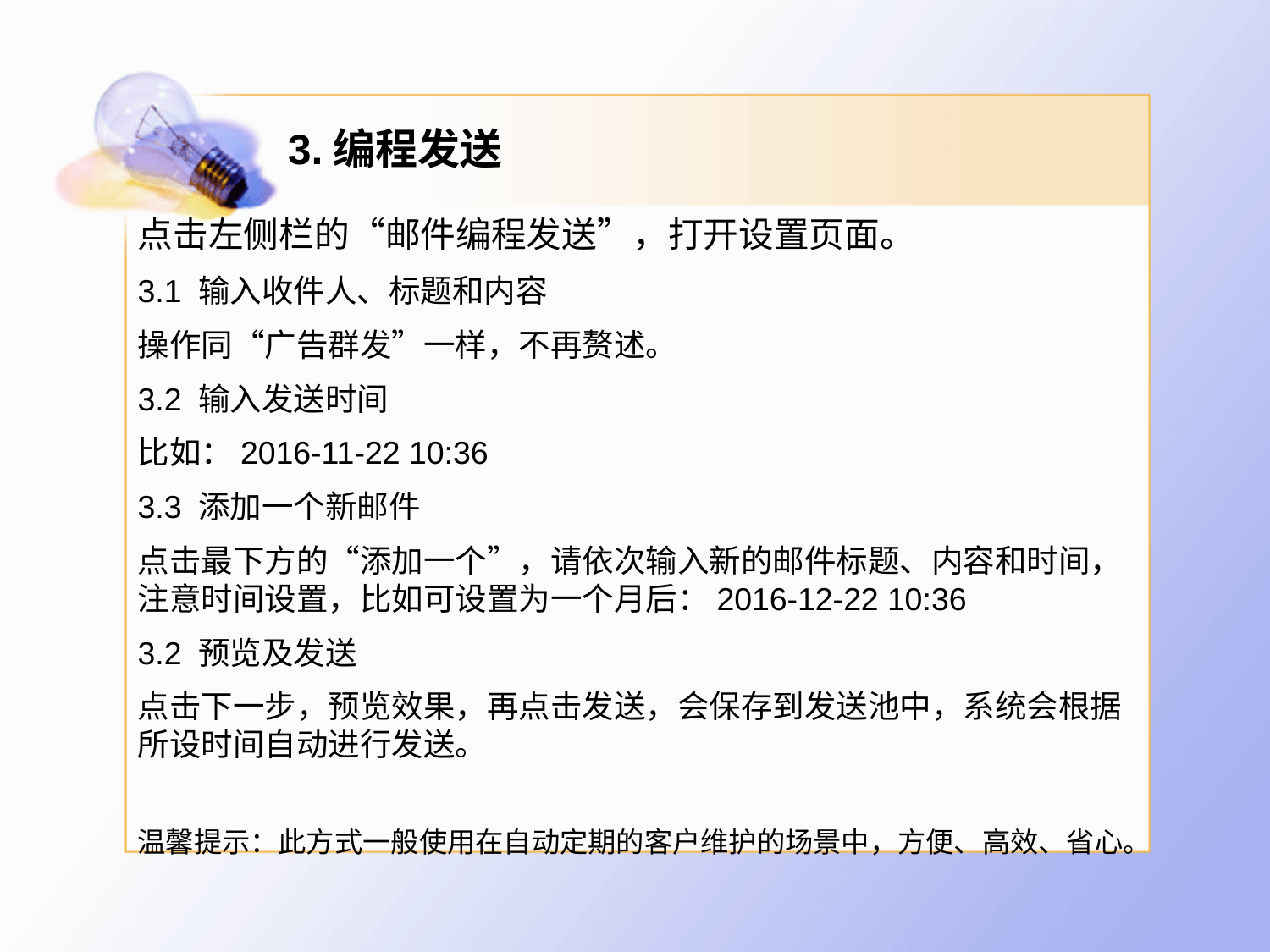

# 3.编程发送
点击左侧栏的“邮件编程发送”，打开设置页面。
3.1 输入收件人、标题和内容
操作同“广告群发”一样，不再赘述。
3.2 输入发送时间
比如：2016-11-22 10:36
3.3 添加一个新邮件
点击最下方的“添加一个”，请依次输入新的邮件标题、内容和时间，注意时间设置，比如可设置为一个月后：2016-12-22 10:36
3.2 预览及发送
点击下一步，预览效果，再点击发送，会保存到发送池中，系统会根据所设时间自动进行发送。

温馨提示：此方式一般使用在自动定期的客户维护的场景中，方便、高效、省心。